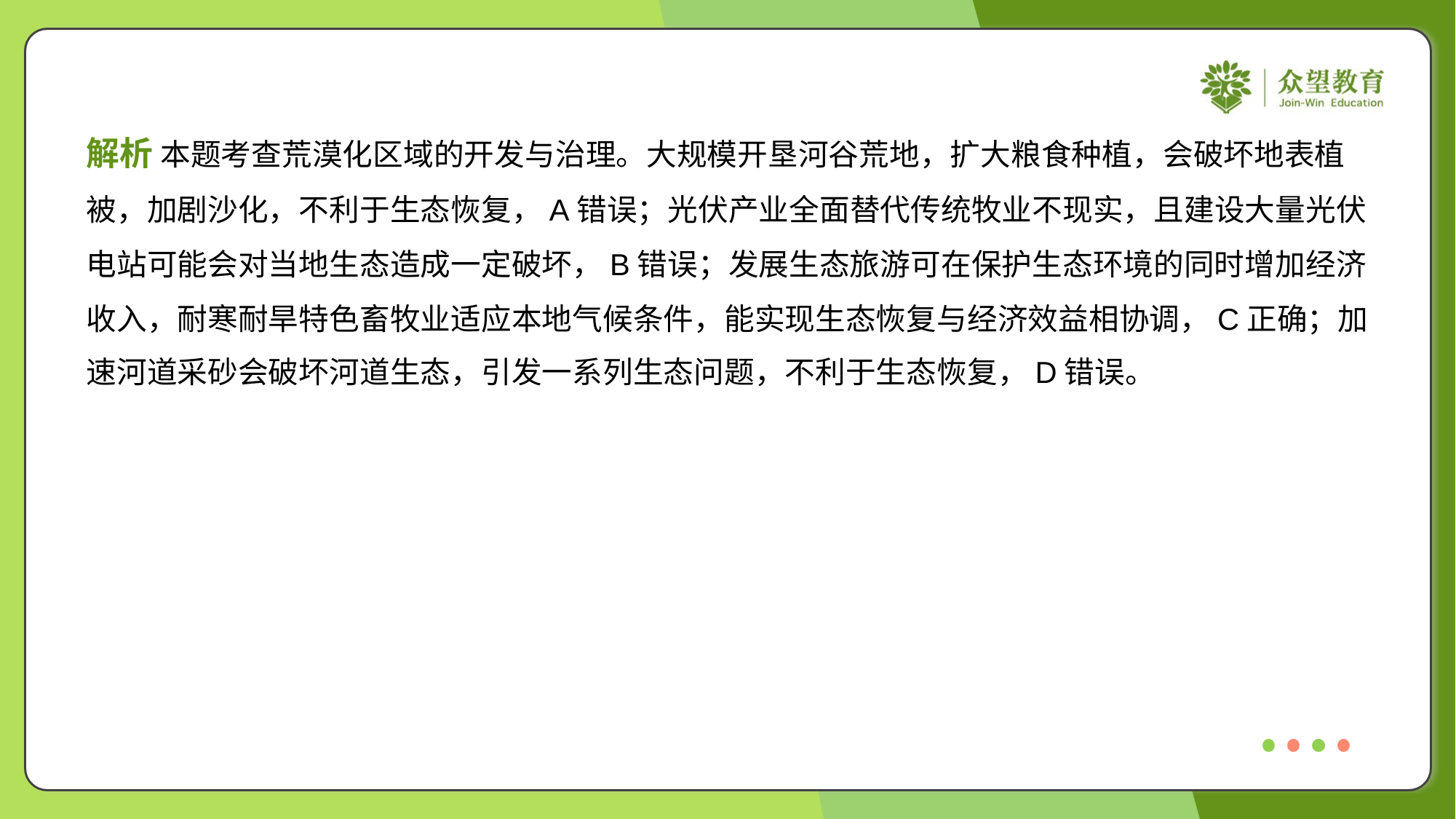

解析 本题考查荒漠化区域的开发与治理。大规模开垦河谷荒地，扩大粮食种植，会破坏地表植
被，加剧沙化，不利于生态恢复，A错误；光伏产业全面替代传统牧业不现实，且建设大量光伏
电站可能会对当地生态造成一定破坏，B错误；发展生态旅游可在保护生态环境的同时增加经济
收入，耐寒耐旱特色畜牧业适应本地气候条件，能实现生态恢复与经济效益相协调，C正确；加
速河道采砂会破坏河道生态，引发一系列生态问题，不利于生态恢复，D错误。